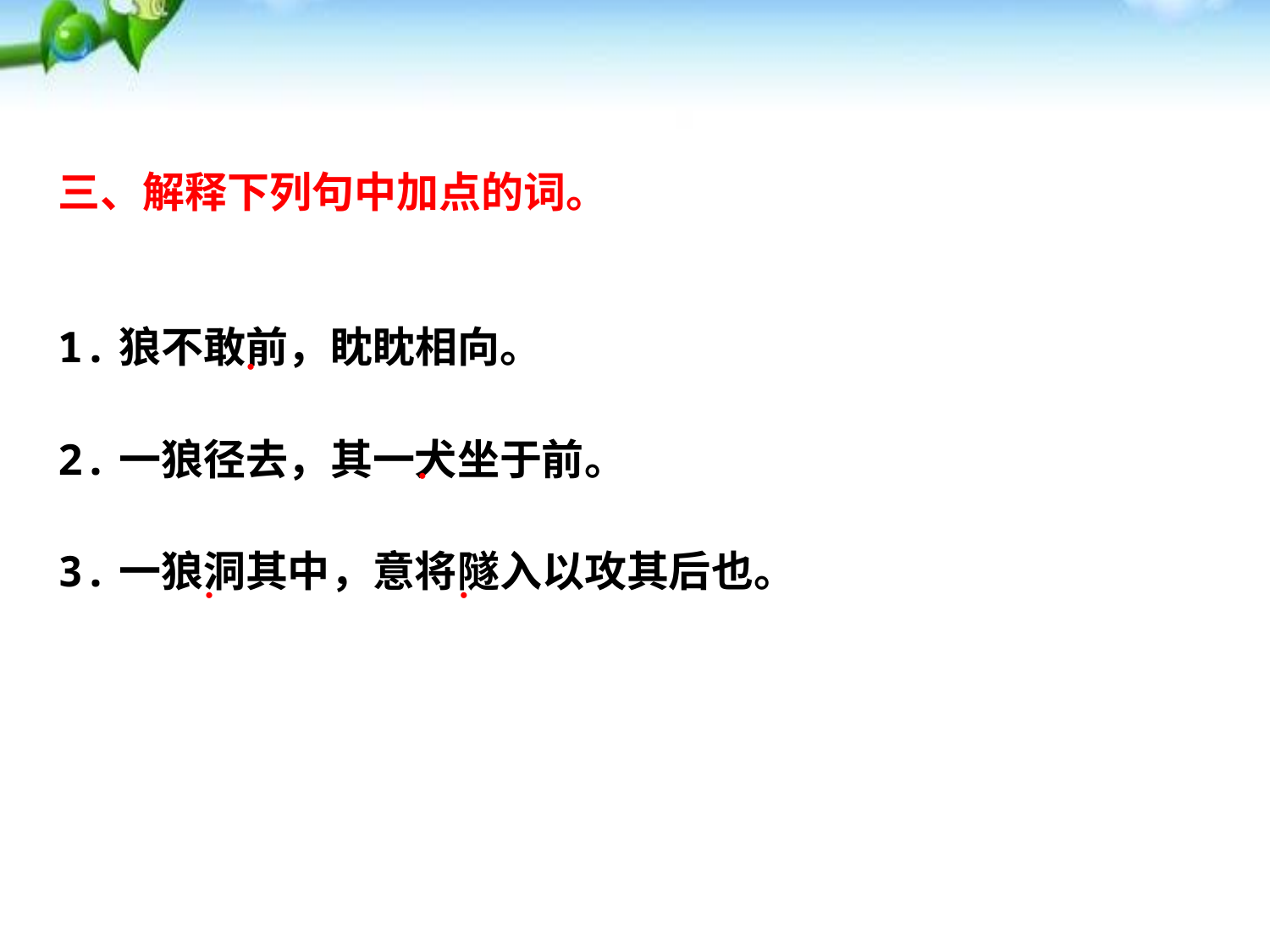

三、解释下列句中加点的词。
1.狼不敢前，眈眈相向。
2.一狼径去，其一犬坐于前。
3.一狼洞其中，意将隧入以攻其后也。
●
●
●
●